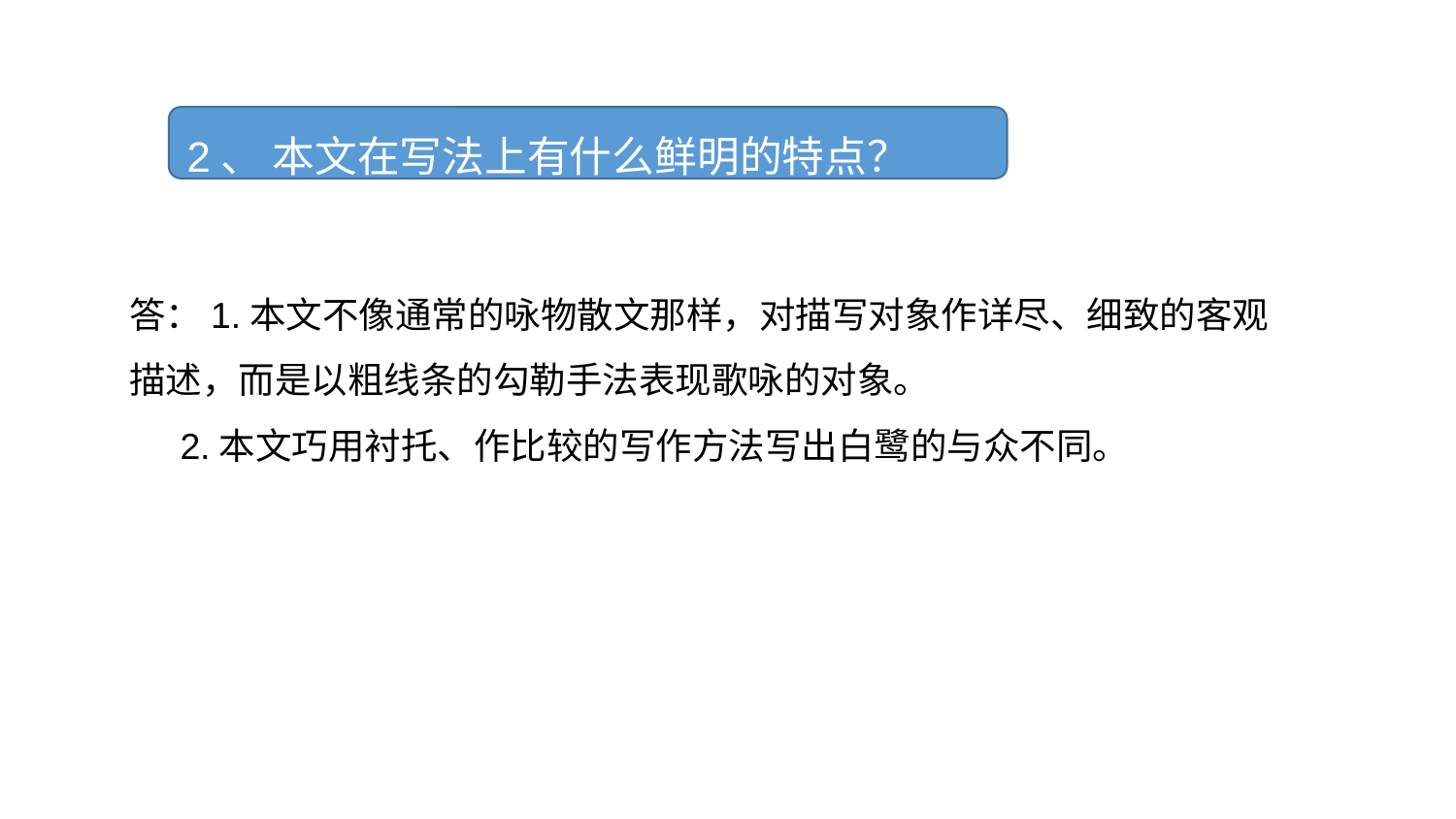

2、 本文在写法上有什么鲜明的特点？
答：1.本文不像通常的咏物散文那样，对描写对象作详尽、细致的客观描述，而是以粗线条的勾勒手法表现歌咏的对象。
     2.本文巧用衬托、作比较的写作方法写出白鹭的与众不同。